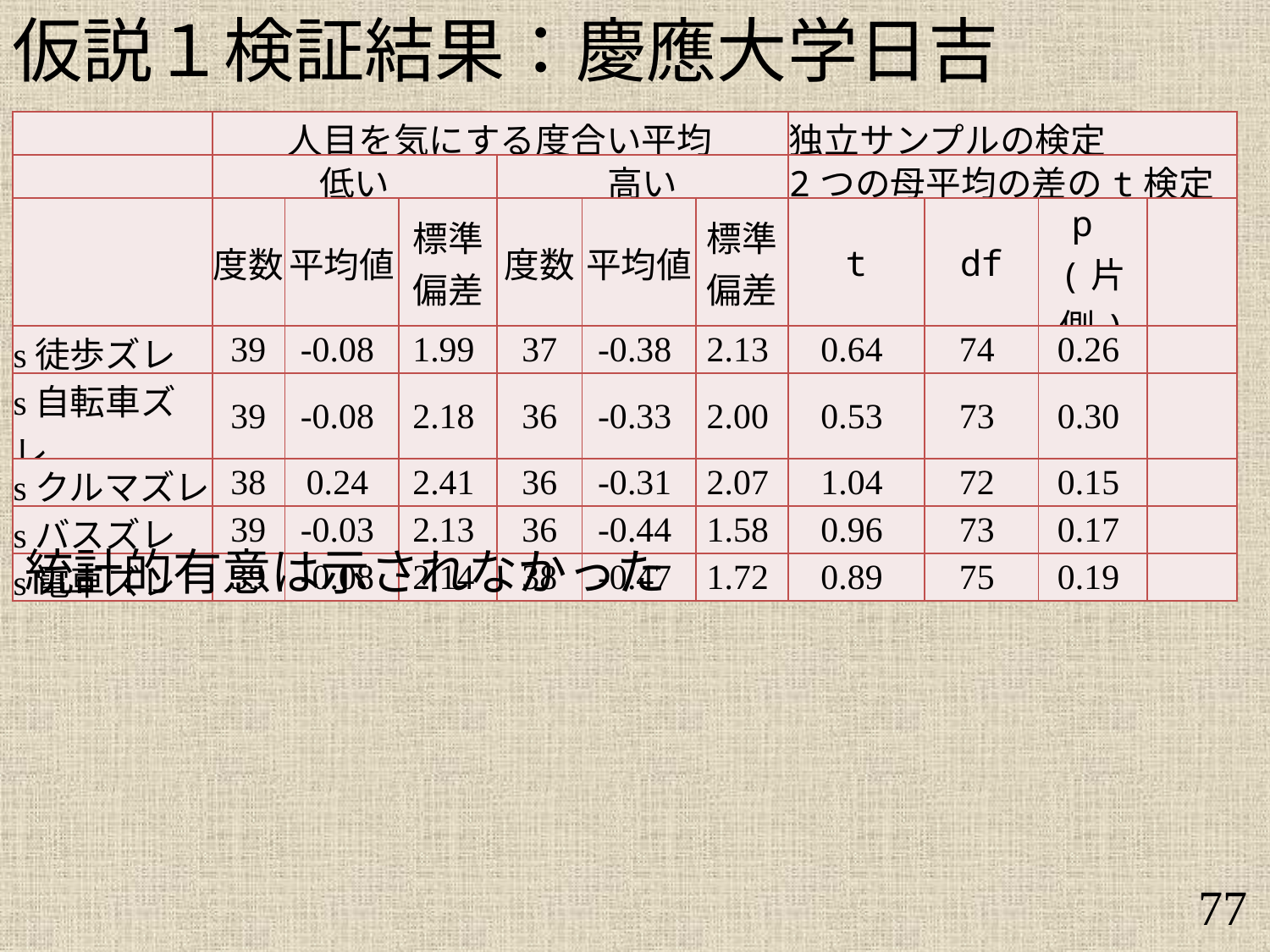

仮説１検証結果：慶應大学日吉
|  | 人目を気にする度合い平均 |  |  |  |  |  | 独立サンプルの検定 |  |  |  |
| --- | --- | --- | --- | --- | --- | --- | --- | --- | --- | --- |
|  | 低い |  |  | 高い |  |  | 2つの母平均の差のt検定 |  |  |  |
|  | 度数 | 平均値 | 標準 偏差 | 度数 | 平均値 | 標準 偏差 | t | df | p (片側) |  |
| s徒歩ズレ | 39 | -0.08 | 1.99 | 37 | -0.38 | 2.13 | 0.64 | 74 | 0.26 |  |
| s自転車ズレ | 39 | -0.08 | 2.18 | 36 | -0.33 | 2.00 | 0.53 | 73 | 0.30 |  |
| sクルマズレ | 38 | 0.24 | 2.41 | 36 | -0.31 | 2.07 | 1.04 | 72 | 0.15 |  |
| sバスズレ | 39 | -0.03 | 2.13 | 36 | -0.44 | 1.58 | 0.96 | 73 | 0.17 |  |
| s電車ズレ | 39 | -0.08 | 2.14 | 38 | -0.47 | 1.72 | 0.89 | 75 | 0.19 |  |
統計的有意は示されなかった
77